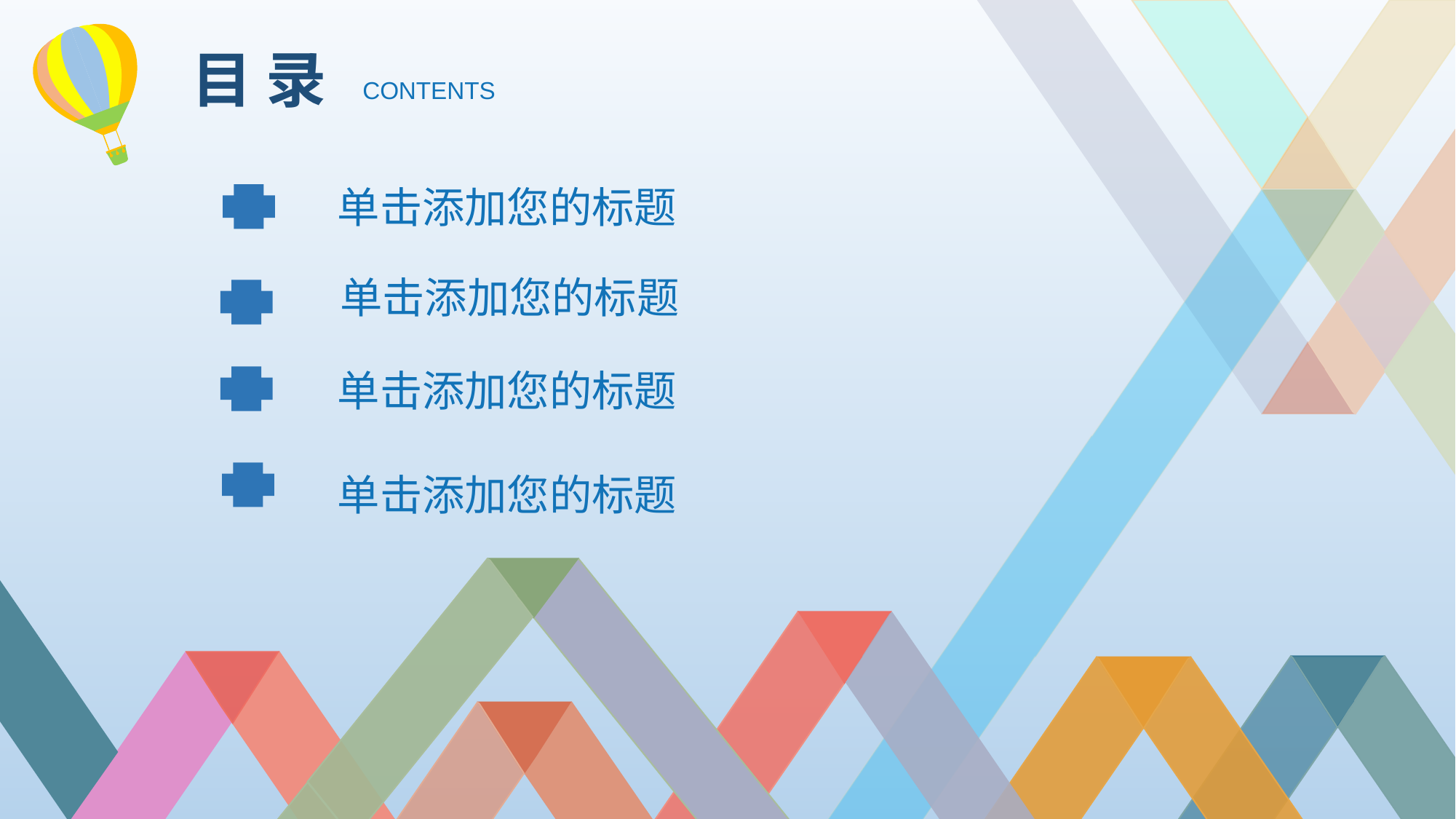

目 录
CONTENTS

单击添加您的标题

单击添加您的标题

单击添加您的标题

单击添加您的标题